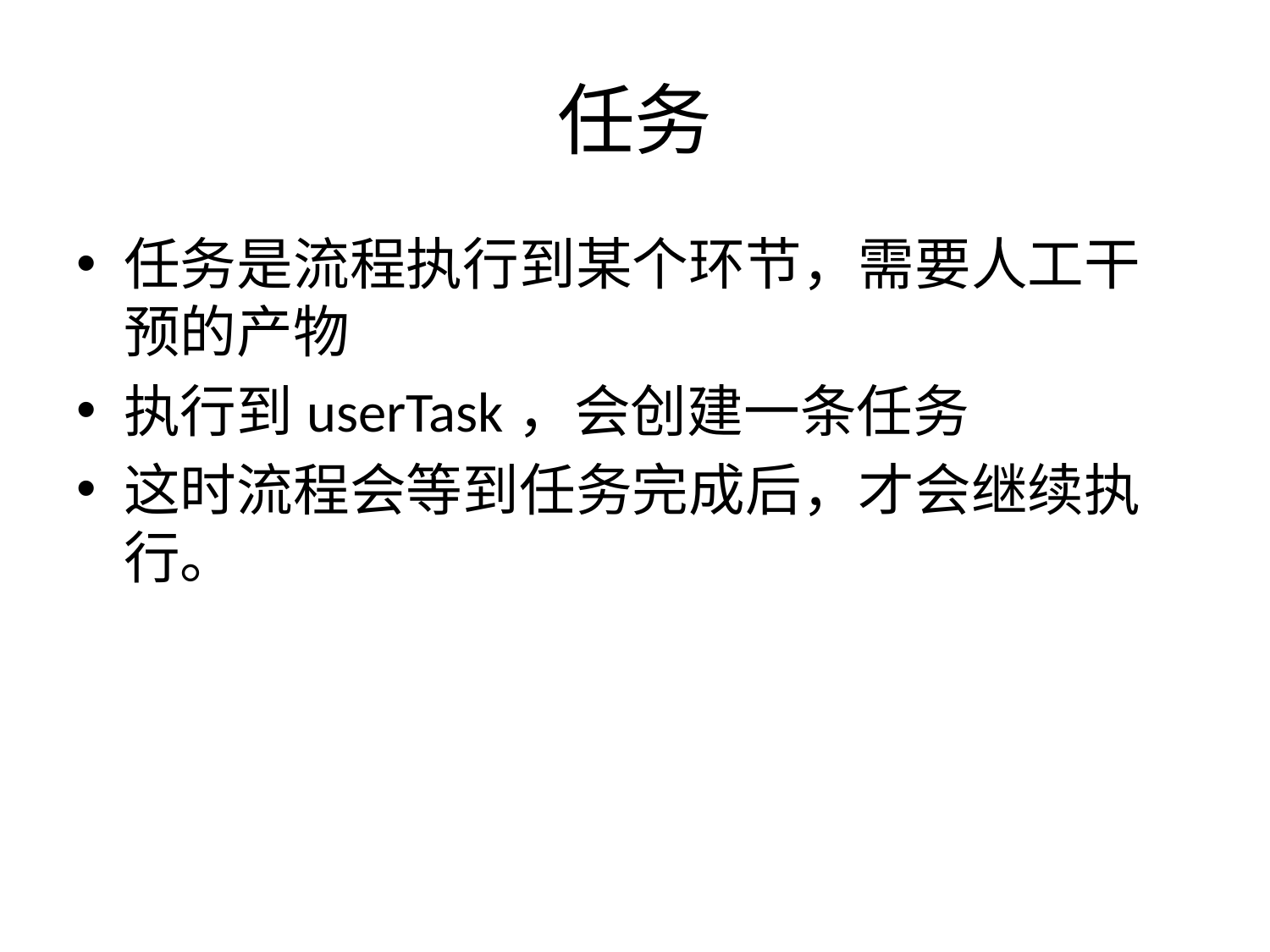

# 任务
任务是流程执行到某个环节，需要人工干预的产物
执行到userTask，会创建一条任务
这时流程会等到任务完成后，才会继续执行。